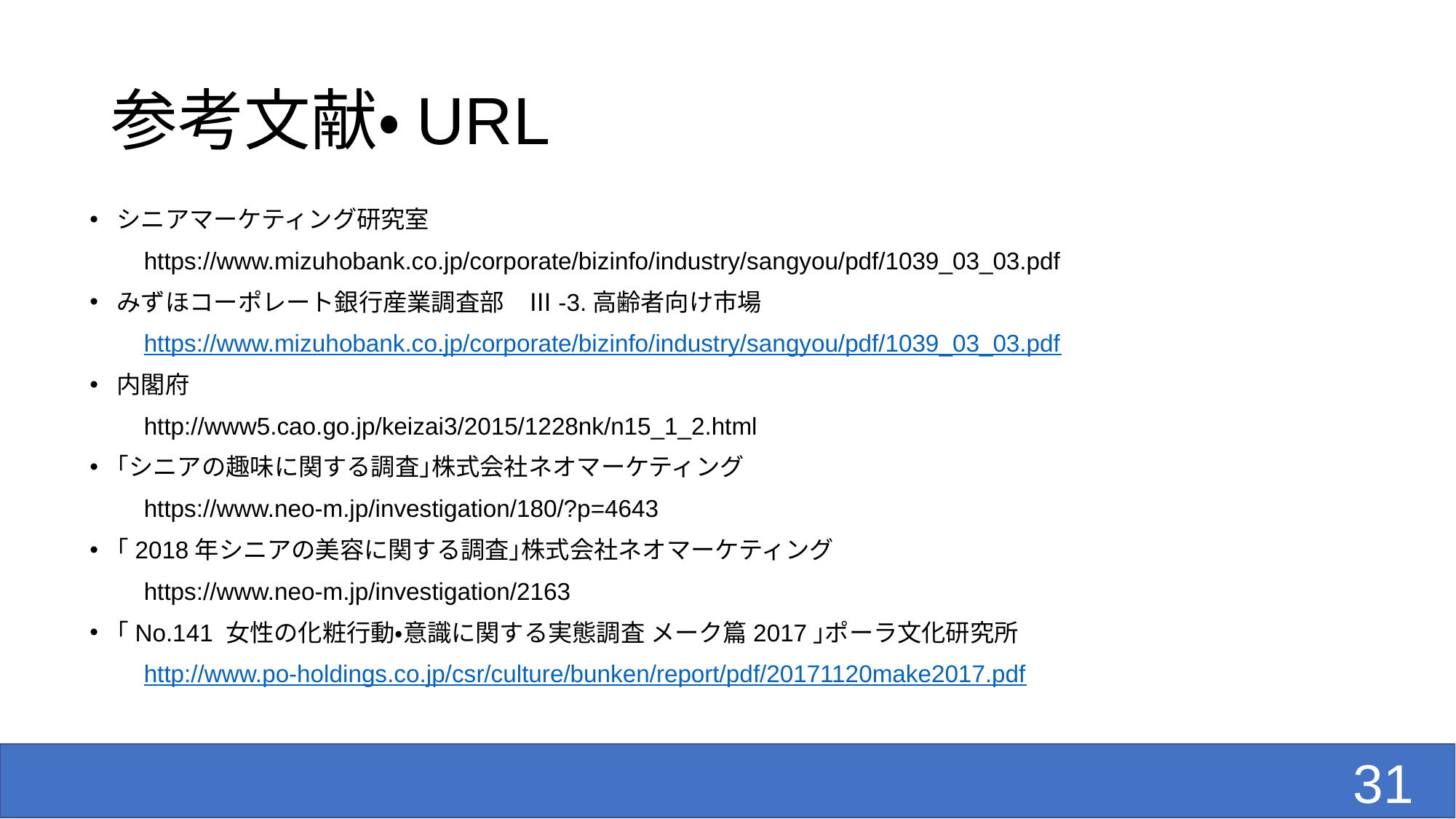

# 参考文献・URL
シニアマーケティング研究室
　　https://www.mizuhobank.co.jp/corporate/bizinfo/industry/sangyou/pdf/1039_03_03.pdf
みずほコーポレート銀行産業調査部　Ⅲ-3.高齢者向け市場
　　https://www.mizuhobank.co.jp/corporate/bizinfo/industry/sangyou/pdf/1039_03_03.pdf
内閣府
　　http://www5.cao.go.jp/keizai3/2015/1228nk/n15_1_2.html
｢シニアの趣味に関する調査｣株式会社ネオマーケティング
　　https://www.neo-m.jp/investigation/180/?p=4643
｢2018年シニアの美容に関する調査｣株式会社ネオマーケティング
　　https://www.neo-m.jp/investigation/2163
｢No.141 女性の化粧行動・意識に関する実態調査 メーク篇2017｣ポーラ文化研究所
　　http://www.po-holdings.co.jp/csr/culture/bunken/report/pdf/20171120make2017.pdf

31